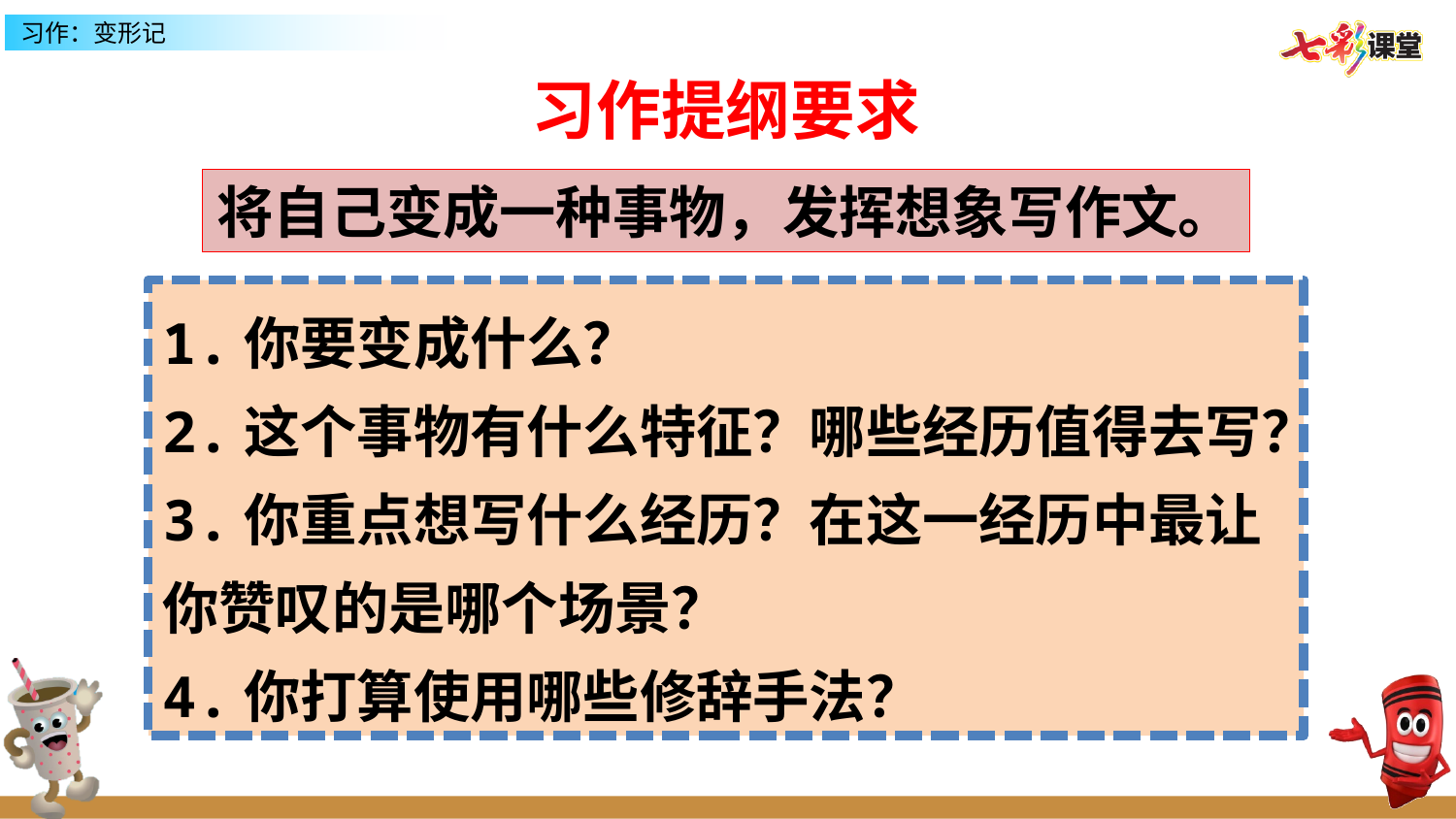

习作提纲要求
将自己变成一种事物，发挥想象写作文。
1.你要变成什么？
2.这个事物有什么特征？哪些经历值得去写？
3.你重点想写什么经历？在这一经历中最让你赞叹的是哪个场景？
4.你打算使用哪些修辞手法？